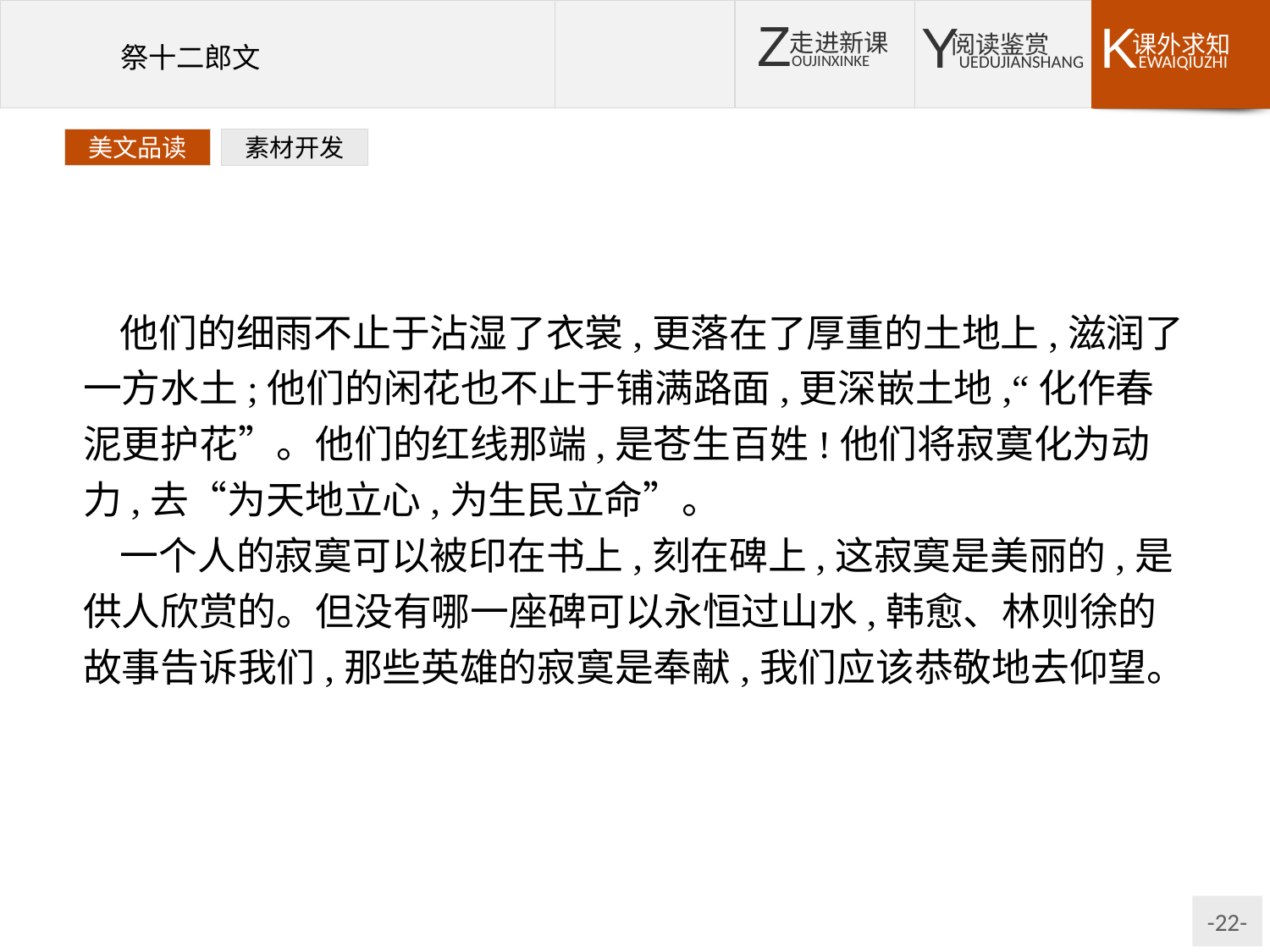

美文品读
素材开发
他们的细雨不止于沾湿了衣裳,更落在了厚重的土地上,滋润了一方水土;他们的闲花也不止于铺满路面,更深嵌土地,“化作春泥更护花”。他们的红线那端,是苍生百姓!他们将寂寞化为动力,去“为天地立心,为生民立命”。
一个人的寂寞可以被印在书上,刻在碑上,这寂寞是美丽的,是供人欣赏的。但没有哪一座碑可以永恒过山水,韩愈、林则徐的故事告诉我们,那些英雄的寂寞是奉献,我们应该恭敬地去仰望。